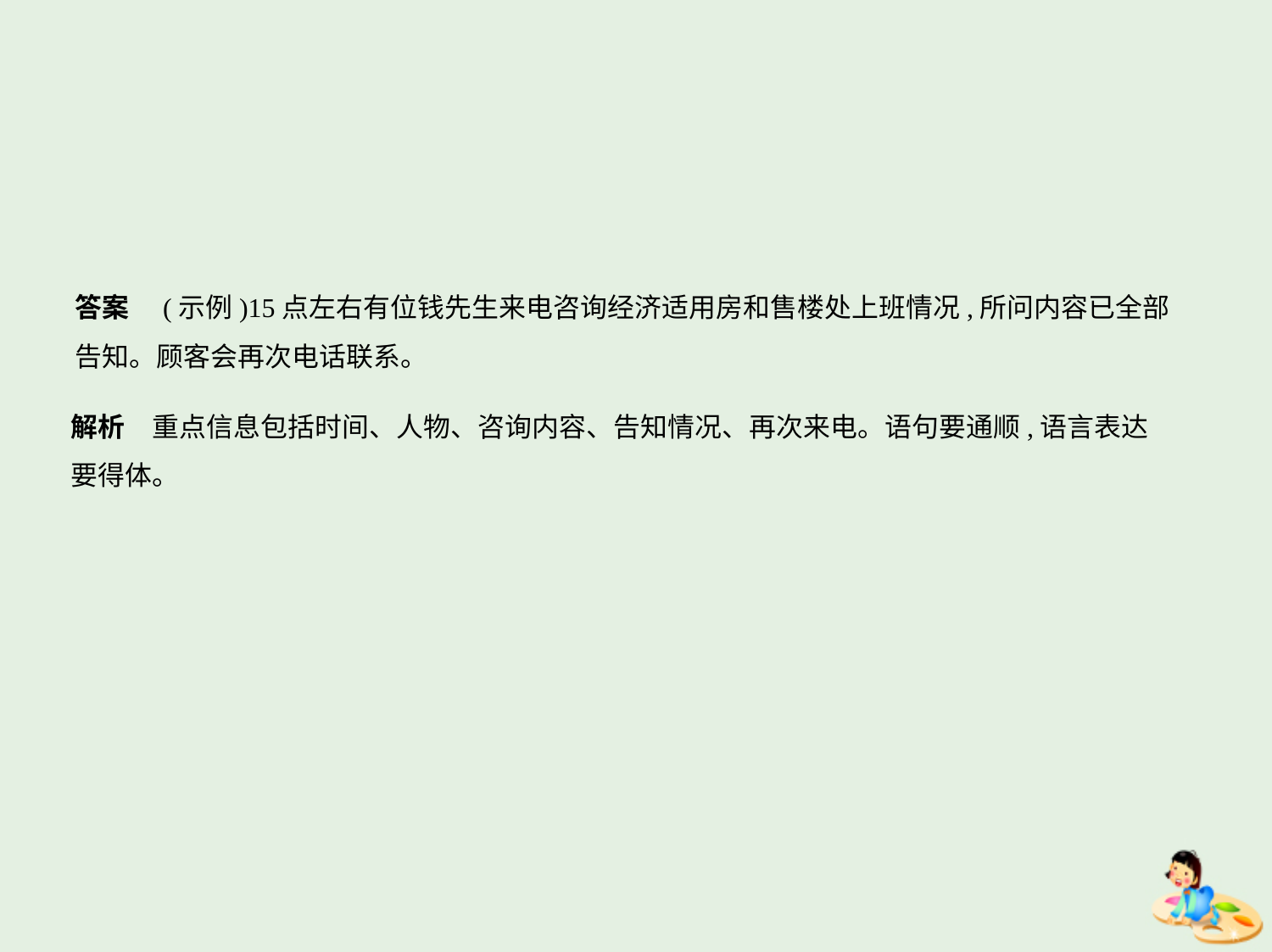

答案　(示例)15点左右有位钱先生来电咨询经济适用房和售楼处上班情况,所问内容已全部
告知。顾客会再次电话联系。
解析　重点信息包括时间、人物、咨询内容、告知情况、再次来电。语句要通顺,语言表达
要得体。